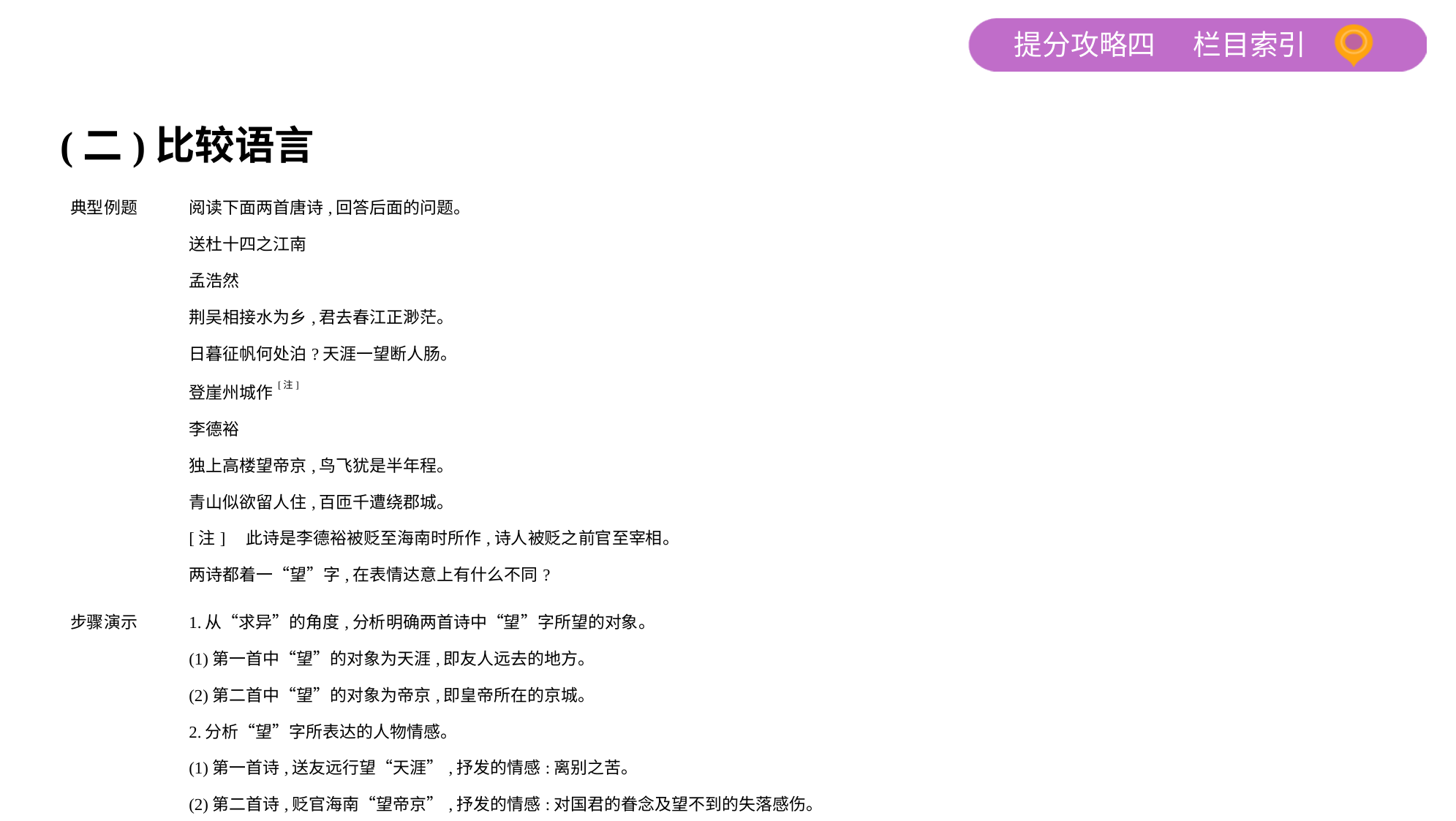

(二)比较语言
| 典型例题 | 阅读下面两首唐诗,回答后面的问题。 送杜十四之江南 孟浩然 荆吴相接水为乡,君去春江正渺茫。 日暮征帆何处泊?天涯一望断人肠。 登崖州城作[注] 李德裕 独上高楼望帝京,鸟飞犹是半年程。 青山似欲留人住,百匝千遭绕郡城。 [注]    此诗是李德裕被贬至海南时所作,诗人被贬之前官至宰相。 两诗都着一“望”字,在表情达意上有什么不同? |
| --- | --- |
| 步骤演示 | 1.从“求异”的角度,分析明确两首诗中“望”字所望的对象。 (1)第一首中“望”的对象为天涯,即友人远去的地方。 (2)第二首中“望”的对象为帝京,即皇帝所在的京城。 2.分析“望”字所表达的人物情感。 (1)第一首诗,送友远行望“天涯”,抒发的情感:离别之苦。 (2)第二首诗,贬官海南“望帝京”,抒发的情感:对国君的眷念及望不到的失落感伤。 |
| 答案印证 | 孟诗之“望”是极力远望友人离去的方向,通过这一“望”字,表达了对友人离去的不舍和无限牵挂的痛苦之情。李诗之“望”是登楼远望帝京所在的方向,引领下文的景物描写,既表达了对国君的眷念,又蕴含了对“帝京”遥不可及的感伤。 |